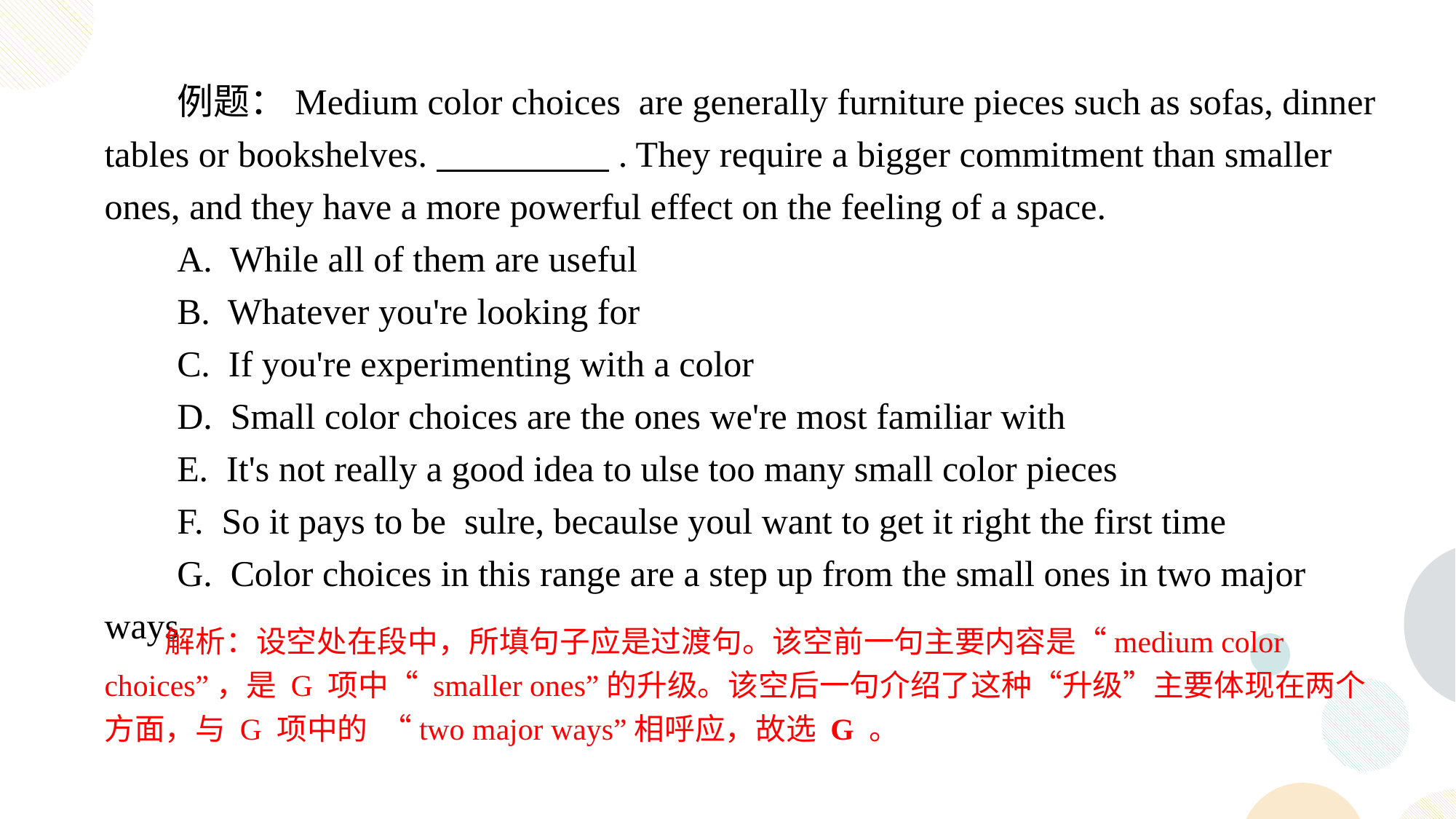

例题：Medium color choices  are generally furniture pieces such as sofas, dinner tables or bookshelves.                     . They require a bigger commitment than smaller ones, and they have a more powerful effect on the feeling of a space.
A.  While all of them are useful
B.  Whatever you're looking for
C.  If you're experimenting with a color
D.  Small color choices are the ones we're most familiar with
E.  It's not really a good idea to ulse too many small color pieces
F.  So it pays to be  sulre, becaulse youl want to get it right the first time
G.  Color choices in this range are a step up from the small ones in two major ways

解析：设空处在段中，所填句子应是过渡句。该空前一句主要内容是“medium color choices”，是 G 项中“ smaller ones”的升级。该空后一句介绍了这种“升级”主要体现在两个方面，与 G 项中的  “two major ways”相呼应，故选 G 。